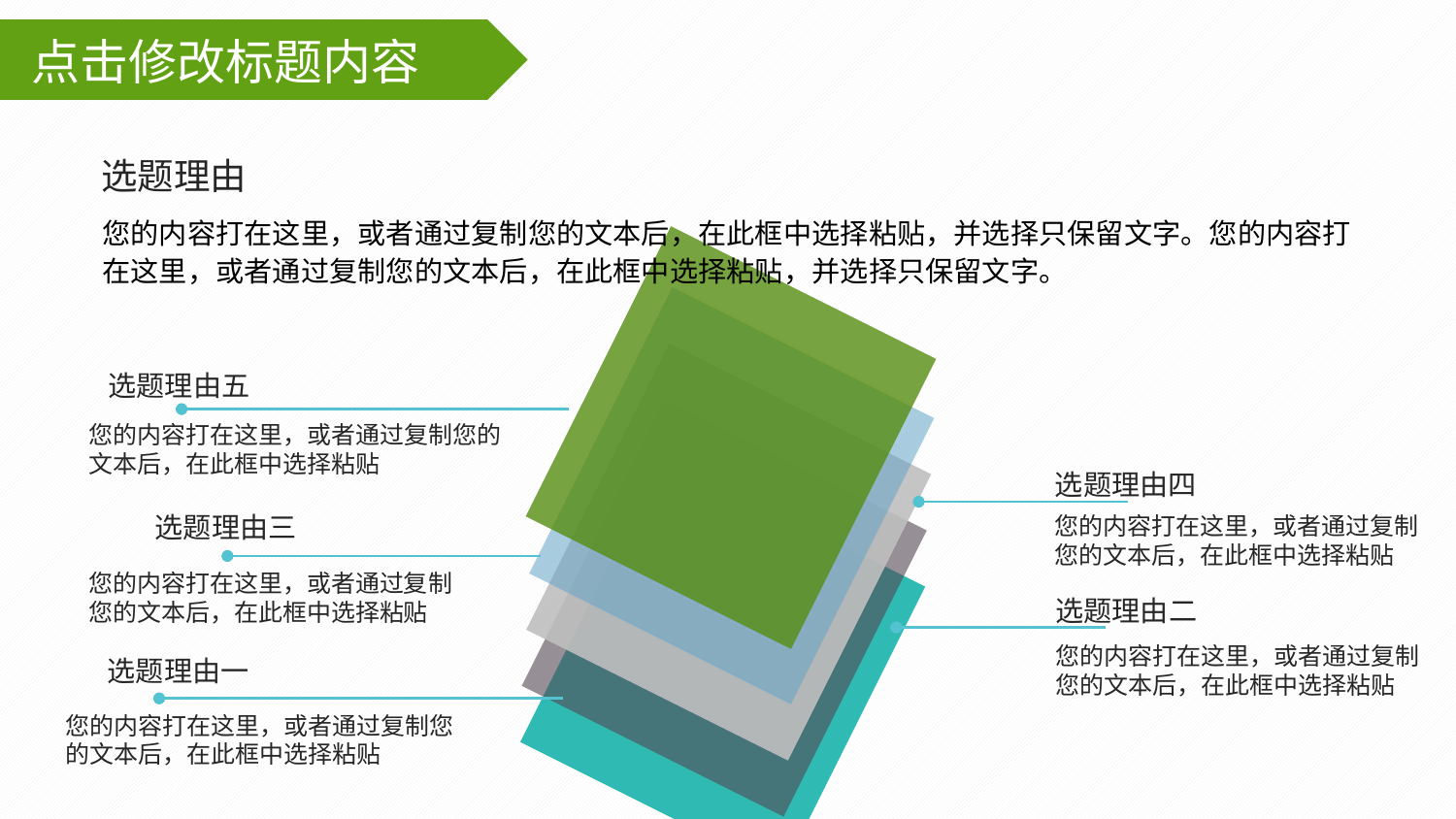

点击修改标题内容
选题理由
您的内容打在这里，或者通过复制您的文本后，在此框中选择粘贴，并选择只保留文字。您的内容打在这里，或者通过复制您的文本后，在此框中选择粘贴，并选择只保留文字。

选题理由五

您的内容打在这里，或者通过复制您的文本后，在此框中选择粘贴
选题理由四

选题理由三
您的内容打在这里，或者通过复制您的文本后，在此框中选择粘贴

您的内容打在这里，或者通过复制您的文本后，在此框中选择粘贴
选题理由二
您的内容打在这里，或者通过复制您的文本后，在此框中选择粘贴
选题理由一
您的内容打在这里，或者通过复制您的文本后，在此框中选择粘贴